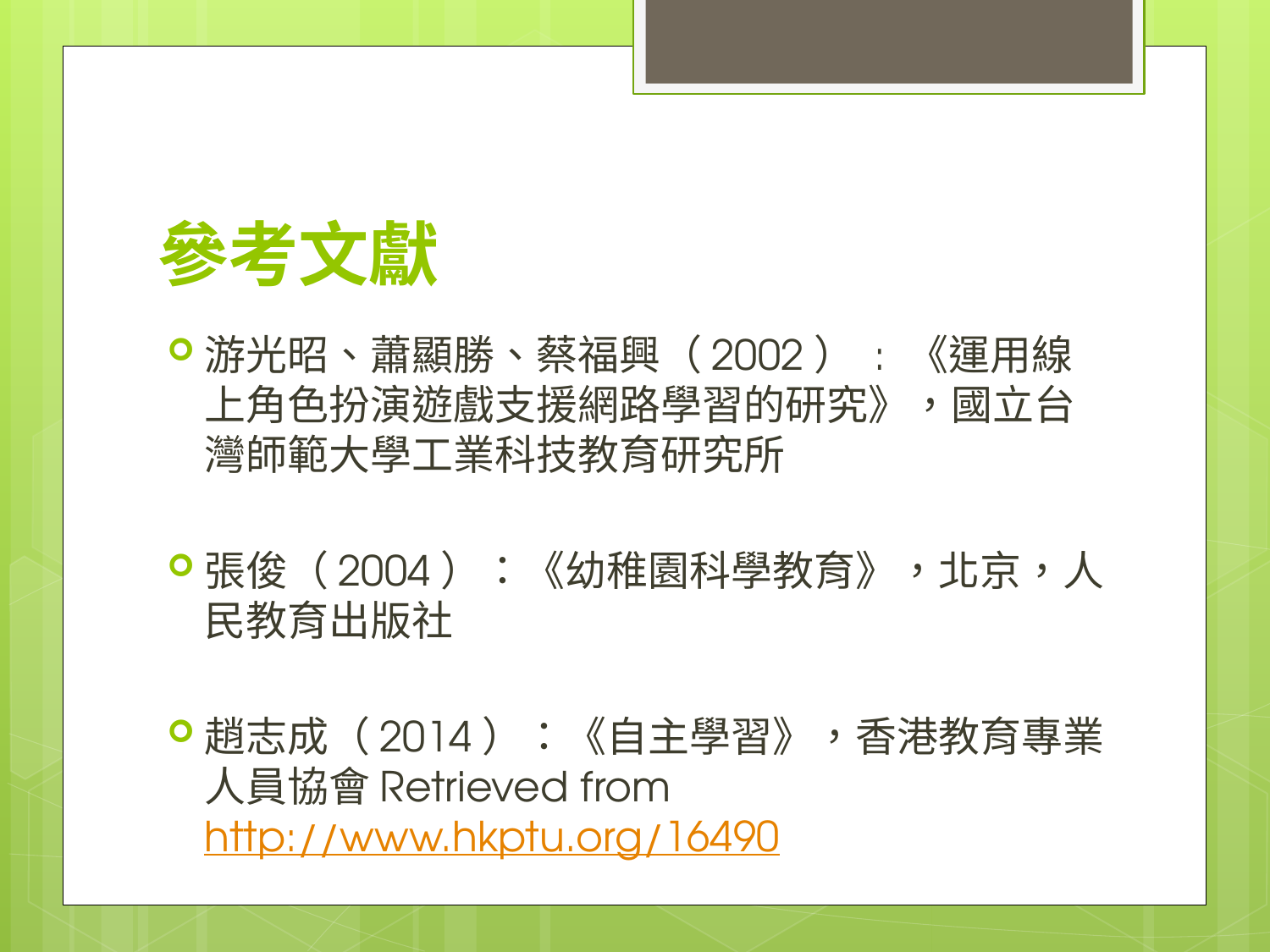

# 參考文獻
游光昭、蕭顯勝、蔡福興（2002） : 《運用線上角色扮演遊戲支援網路學習的研究》，國立台灣師範大學工業科技教育研究所

張俊（2004）：《幼稚園科學教育》，北京，人民教育出版社

趙志成（2014）：《自主學習》，香港教育專業人員協會Retrieved from http://www.hkptu.org/16490